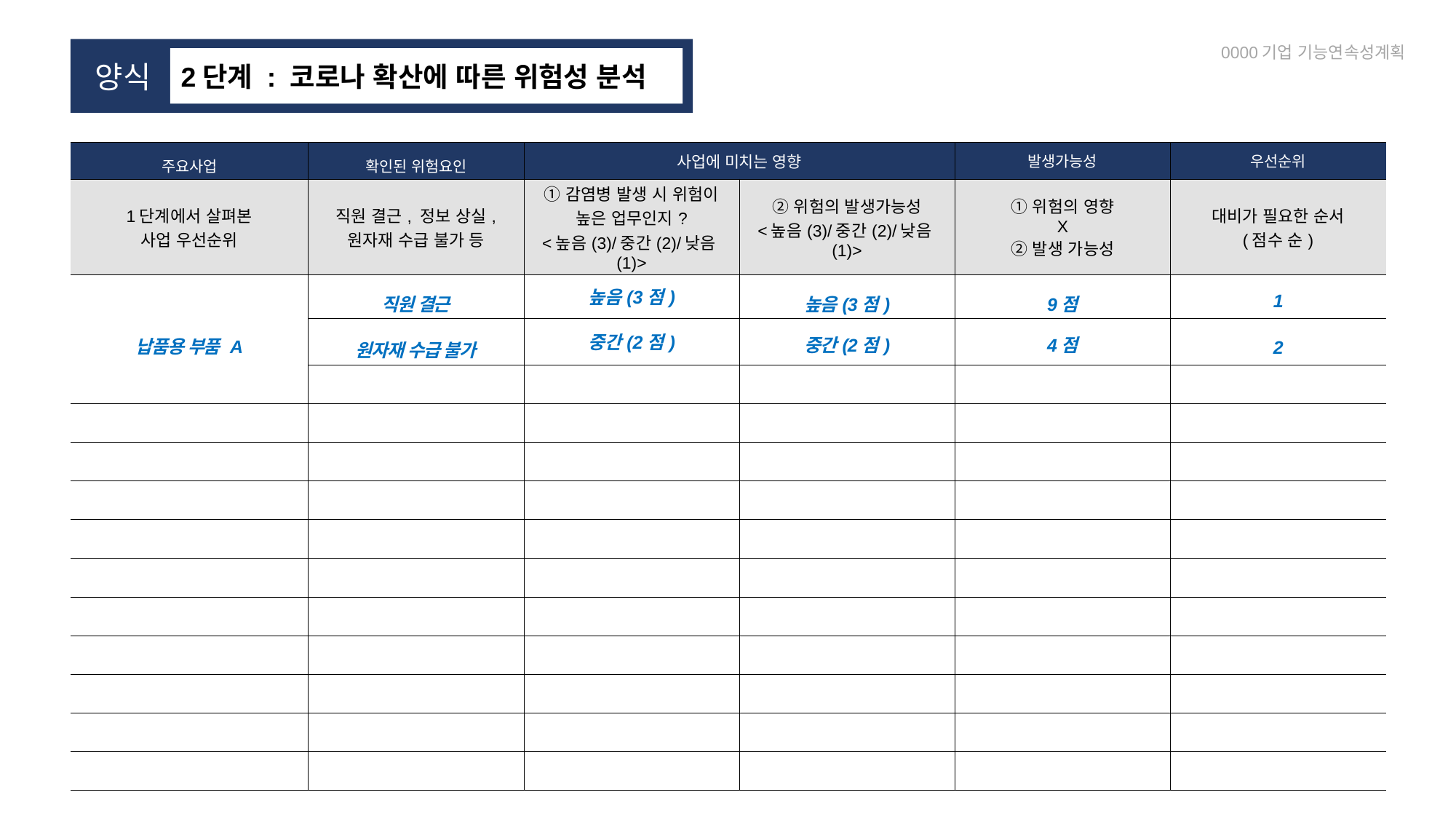

0000기업 기능연속성계획
 양식
2단계 : 코로나 확산에 따른 위험성 분석
| 주요사업 | 확인된 위험요인 | 사업에 미치는 영향 |  | 발생가능성 | 우선순위 |
| --- | --- | --- | --- | --- | --- |
| 1단계에서 살펴본 사업 우선순위 | 직원 결근, 정보 상실, 원자재 수급 불가 등 | ①감염병 발생 시 위험이 높은 업무인지? <높음(3)/중간(2)/낮음(1)> | ②위험의 발생가능성 <높음(3)/중간(2)/낮음(1)> | ①위험의 영향 X ②발생 가능성 | 대비가 필요한 순서 (점수 순) |
| 납품용 부품 A | 직원 결근 | 높음(3점) | 높음(3점) | 9점 | 1 |
|  | 원자재 수급 불가 | 중간(2점) | 중간(2점) | 4점 | 2 |
|  |  |  |  |  |  |
|  |  |  |  |  |  |
|  |  |  |  |  |  |
|  |  |  |  |  |  |
|  |  |  |  |  |  |
|  |  |  |  |  |  |
|  |  |  |  |  |  |
|  |  |  |  |  |  |
|  |  |  |  |  |  |
|  |  |  |  |  |  |
|  |  |  |  |  |  |